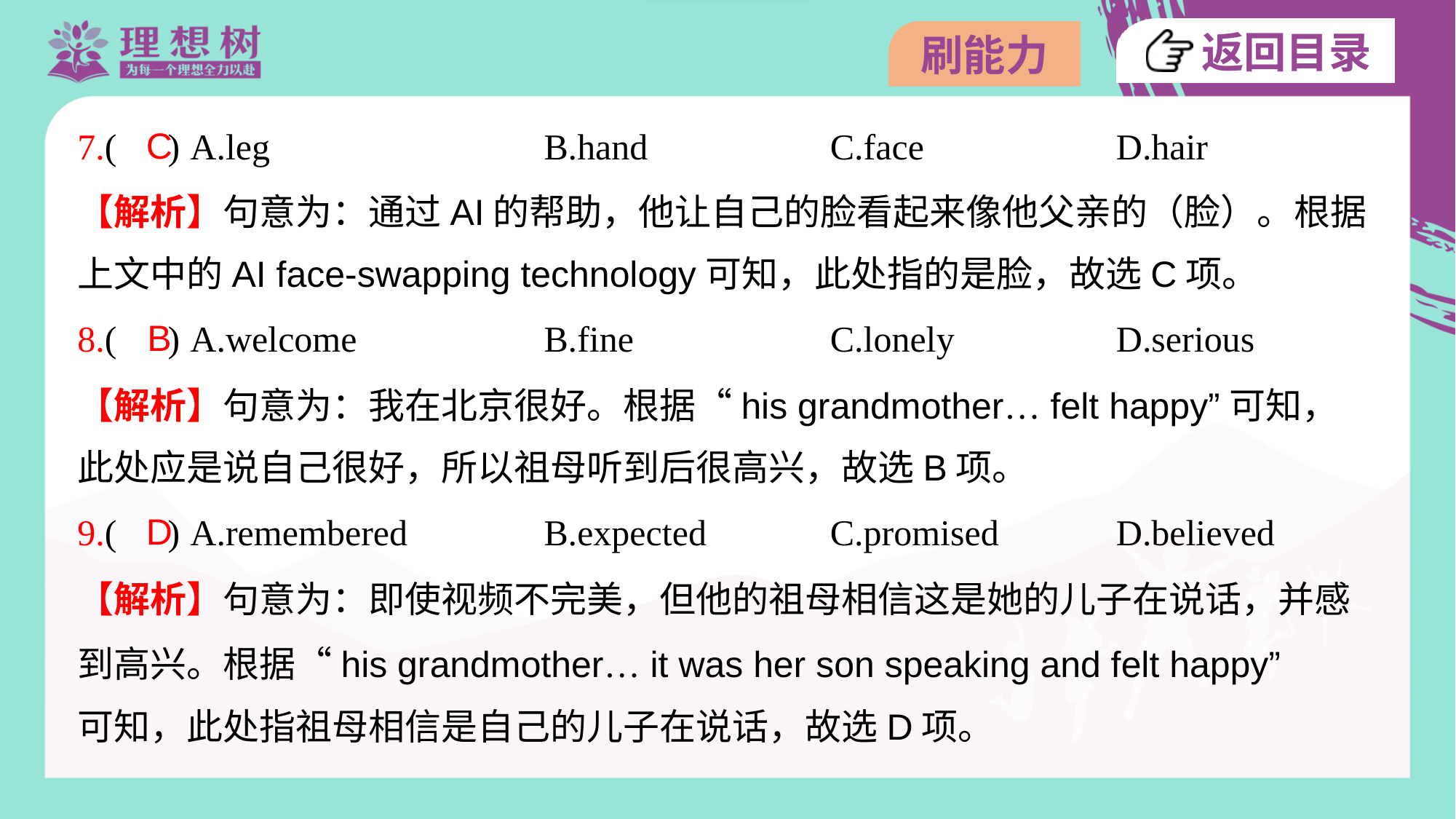

C
7.(     ) A.leg	B.hand	C.face	D.hair
【解析】句意为：通过AI的帮助，他让自己的脸看起来像他父亲的（脸）。根据
上文中的AI face-swapping technology可知，此处指的是脸，故选C项。
B
8.(     ) A.welcome	B.fine	C.lonely	D.serious
【解析】句意为：我在北京很好。根据“his grandmother… felt happy”可知，
此处应是说自己很好，所以祖母听到后很高兴，故选B项。
D
9.(     ) A.remembered	B.expected	C.promised	D.believed
【解析】句意为：即使视频不完美，但他的祖母相信这是她的儿子在说话，并感
到高兴。根据“his grandmother… it was her son speaking and felt happy”
可知，此处指祖母相信是自己的儿子在说话，故选D项。